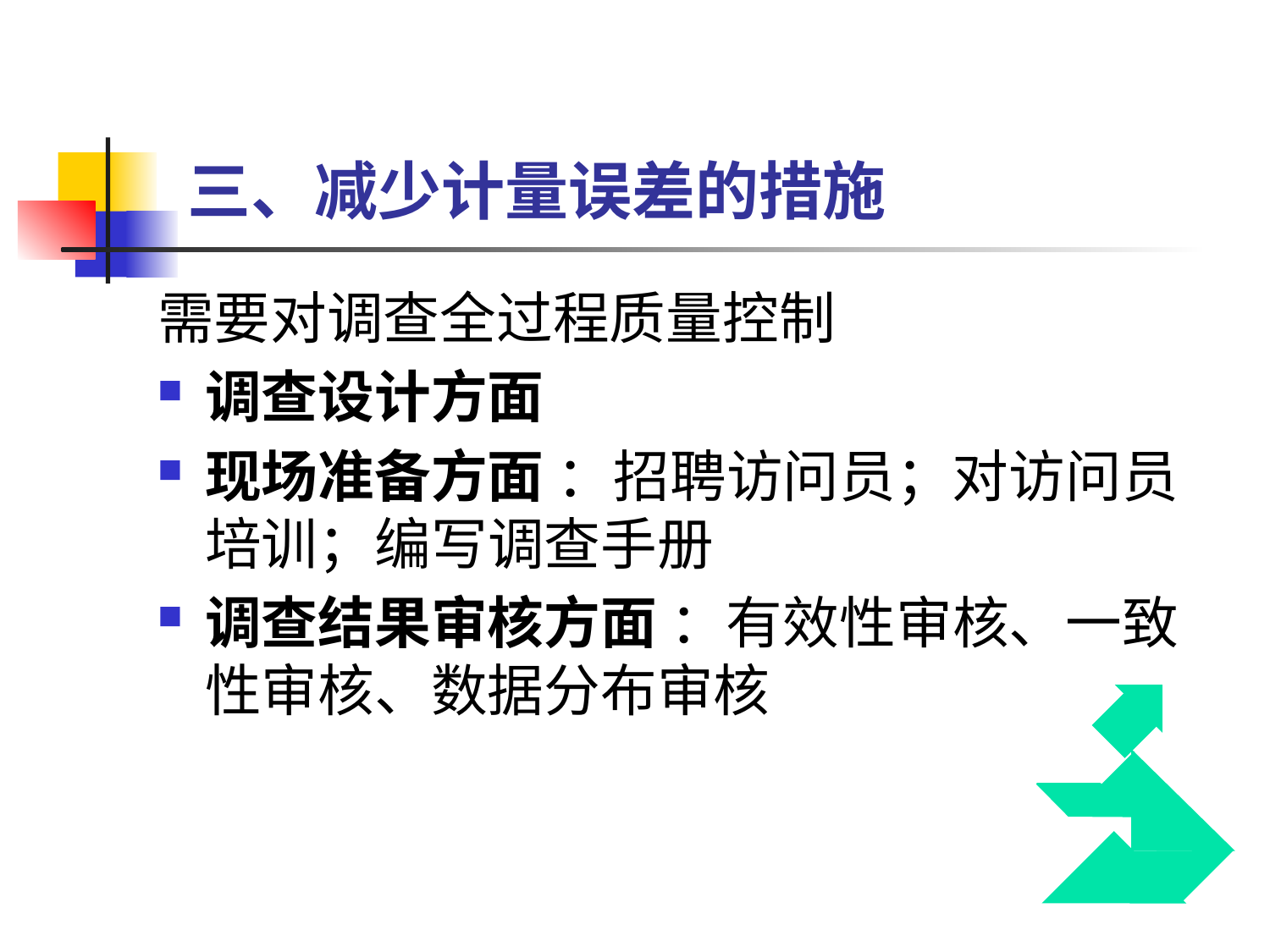

# 三、减少计量误差的措施
需要对调查全过程质量控制
调查设计方面
现场准备方面 ：招聘访问员；对访问员培训；编写调查手册
调查结果审核方面 ：有效性审核、一致性审核、数据分布审核